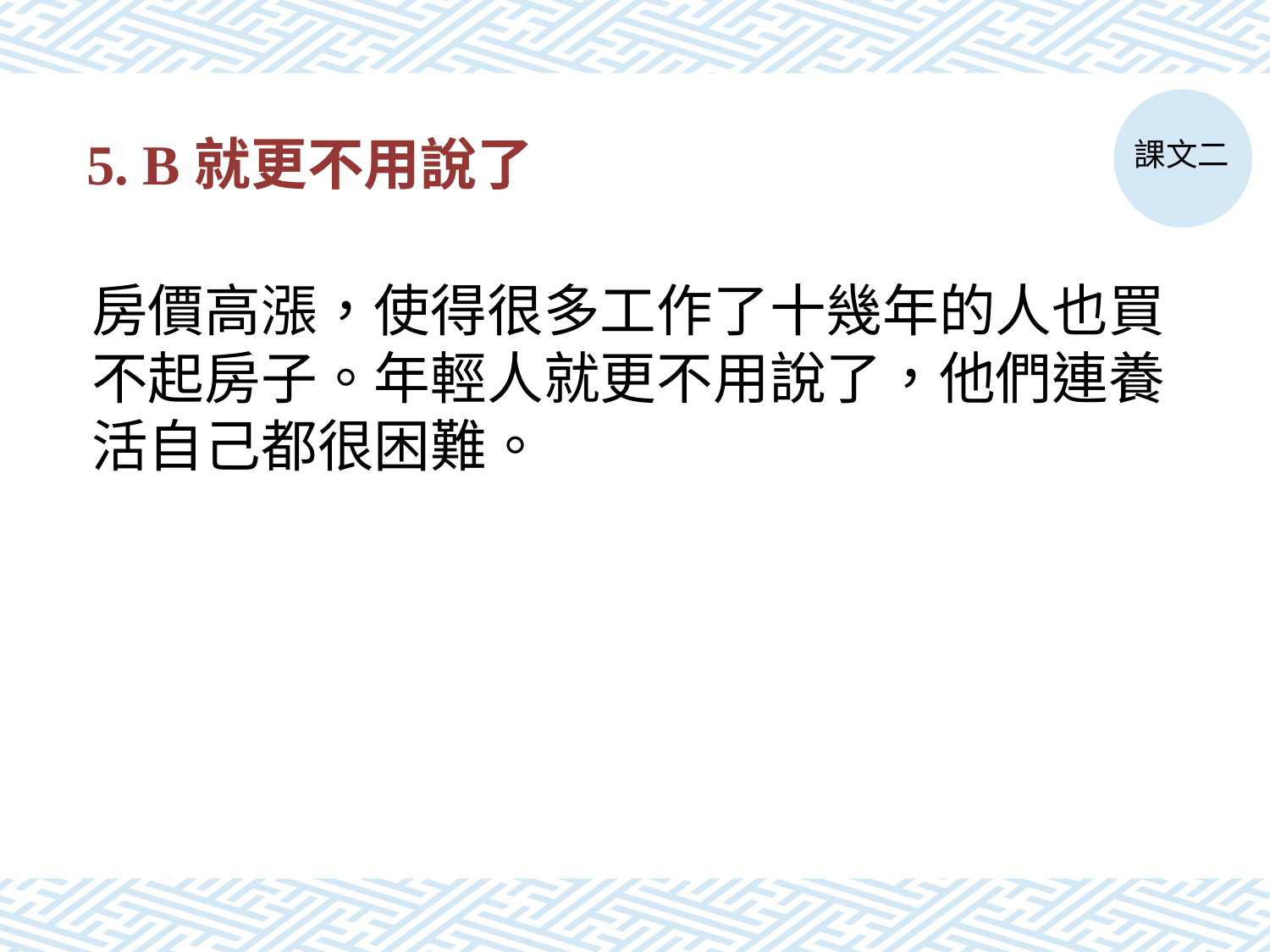

課文二
# 5. B就更不用說了
房價高漲，使得很多工作了十幾年的人也買不起房子。年輕人就更不用說了，他們連養活自己都很困難。